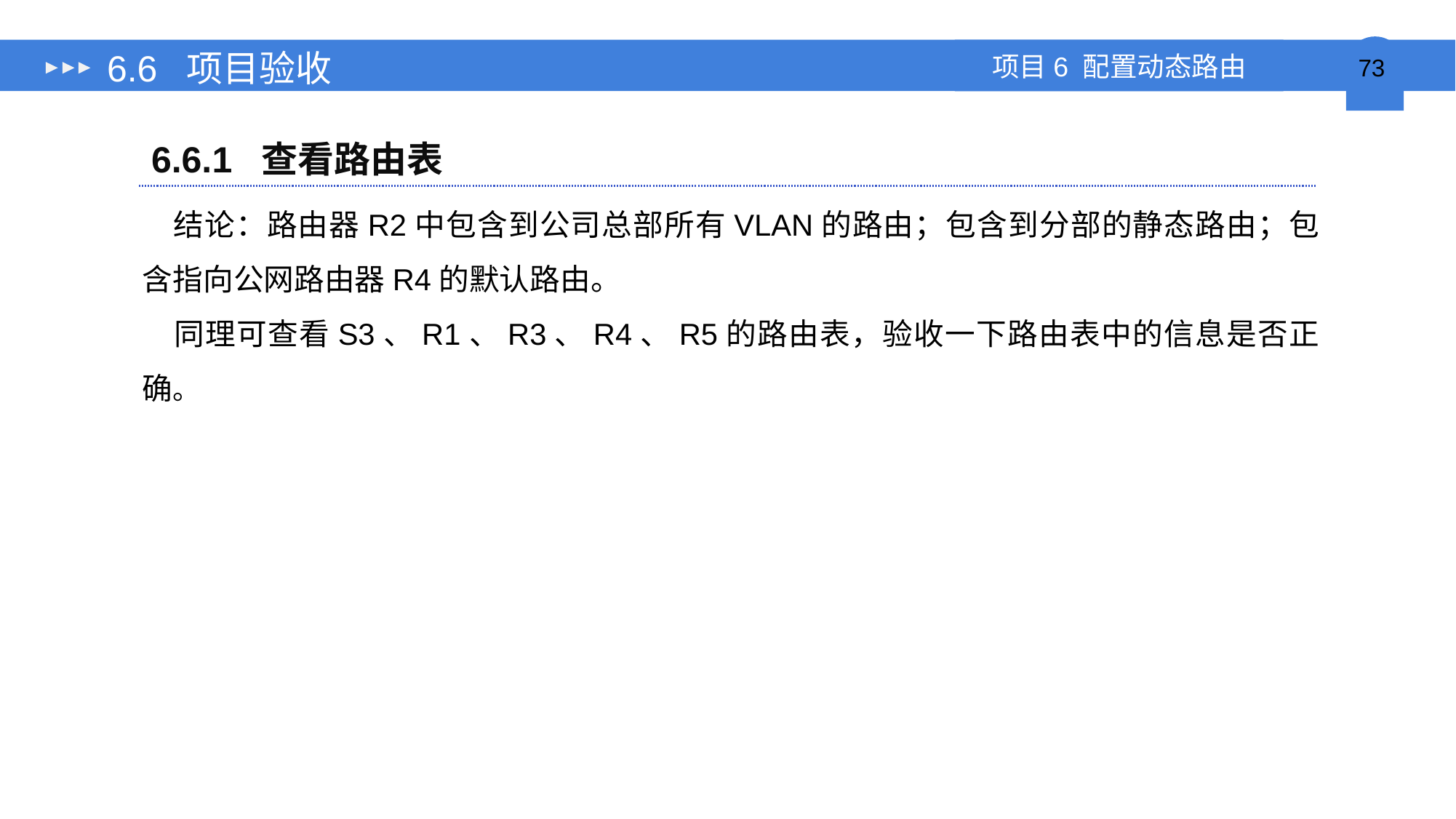

# 6.6  项目验收
6.6.1  查看路由表
结论：路由器R2中包含到公司总部所有VLAN的路由；包含到分部的静态路由；包含指向公网路由器R4的默认路由。
同理可查看S3、R1、R3、R4、R5的路由表，验收一下路由表中的信息是否正确。